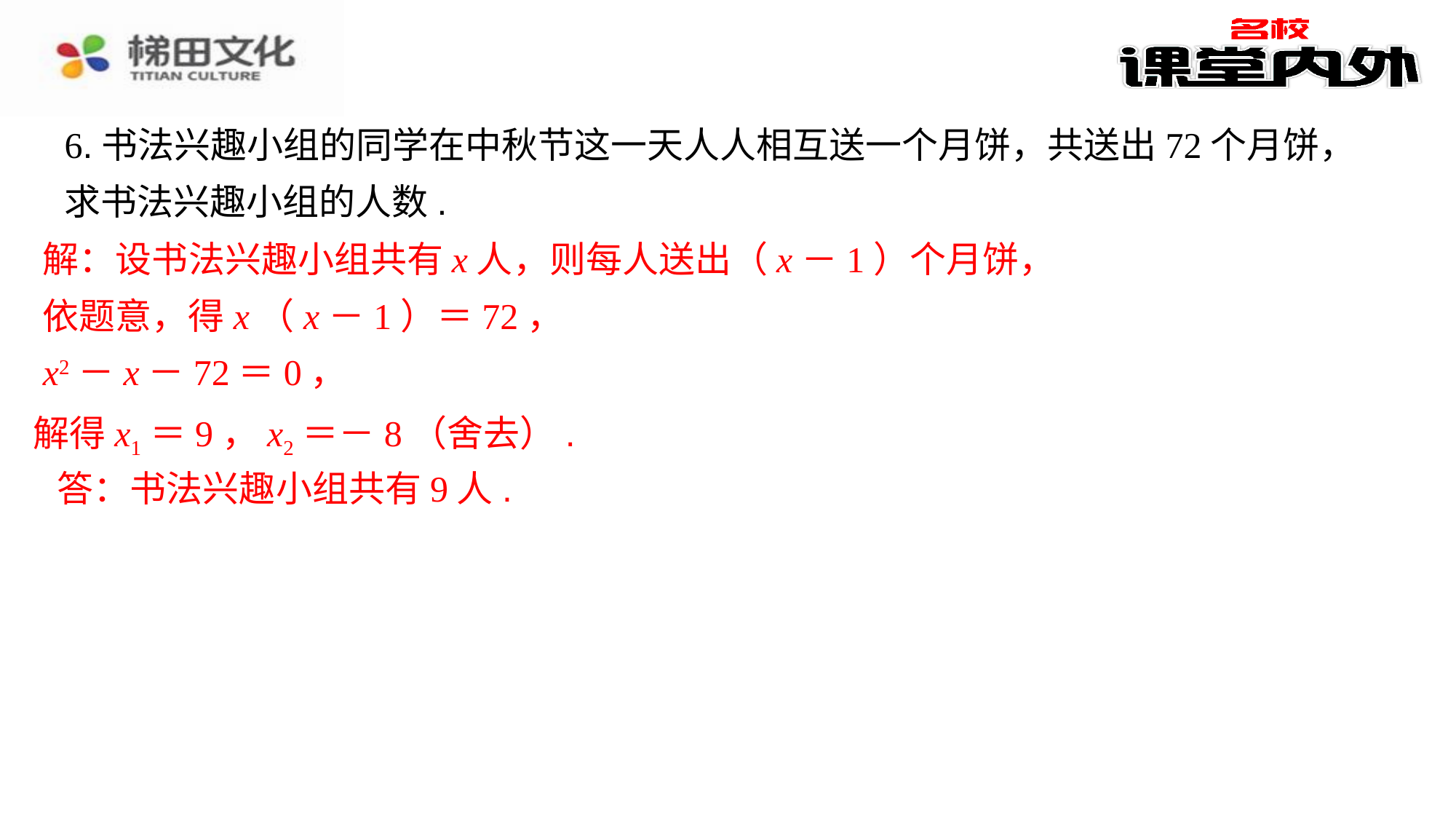

6.书法兴趣小组的同学在中秋节这一天人人相互送一个月饼，共送出72个月饼，求书法兴趣小组的人数.
解：设书法兴趣小组共有x人，则每人送出（x－1）个月饼，
依题意，得x（x－1）＝72，
x2－x－72＝0，
解得x1＝9，x2＝－8（舍去）.
答：书法兴趣小组共有9人.